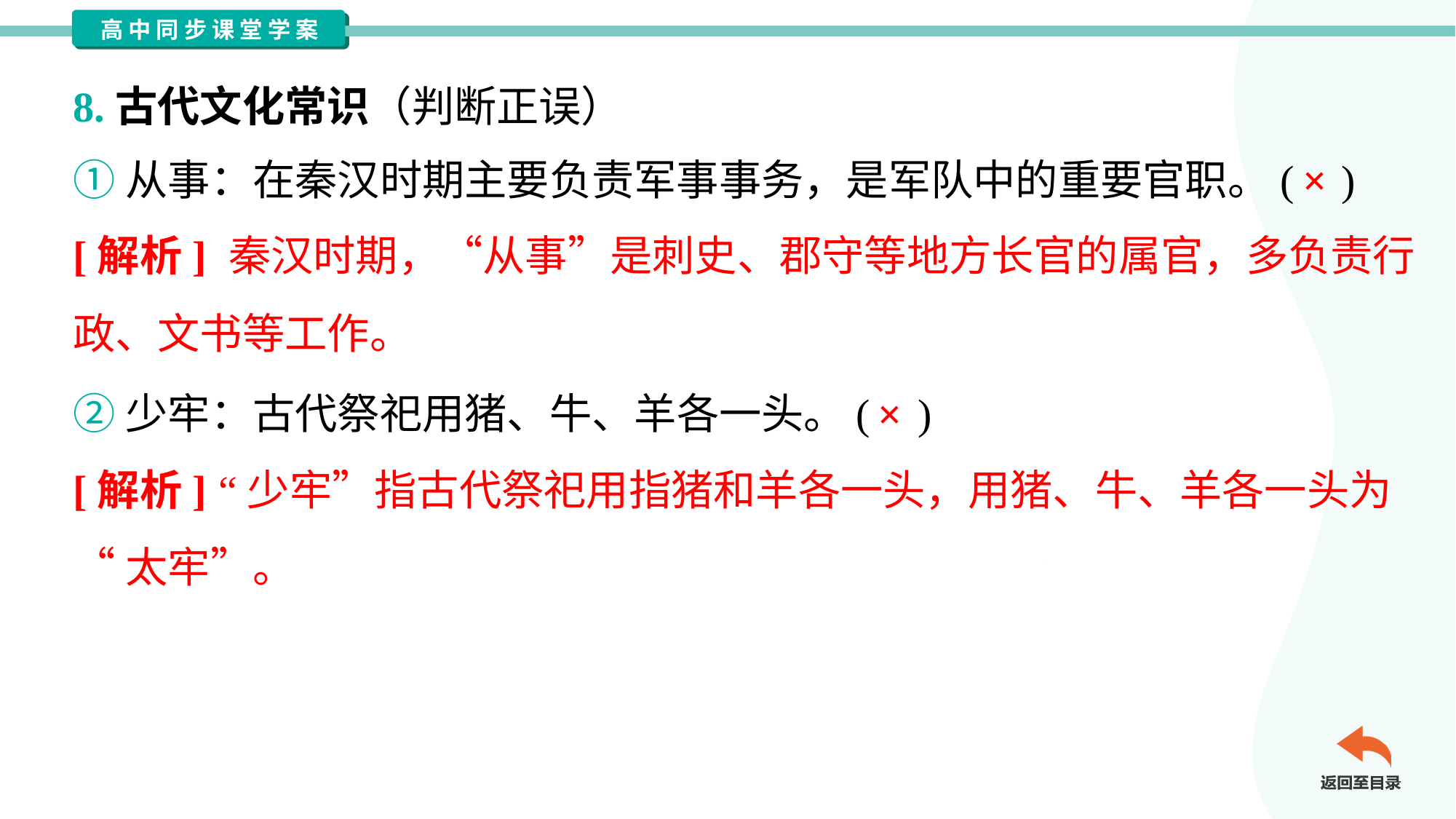

8.古代文化常识（判断正误）
①从事：在秦汉时期主要负责军事事务，是军队中的重要官职。(    )
×
[解析] 秦汉时期，“从事”是刺史、郡守等地方长官的属官，多负责行
政、文书等工作。
②少牢：古代祭祀用猪、牛、羊各一头。(    )
×
[解析] “少牢”指古代祭祀用指猪和羊各一头，用猪、牛、羊各一头为
“太牢”。